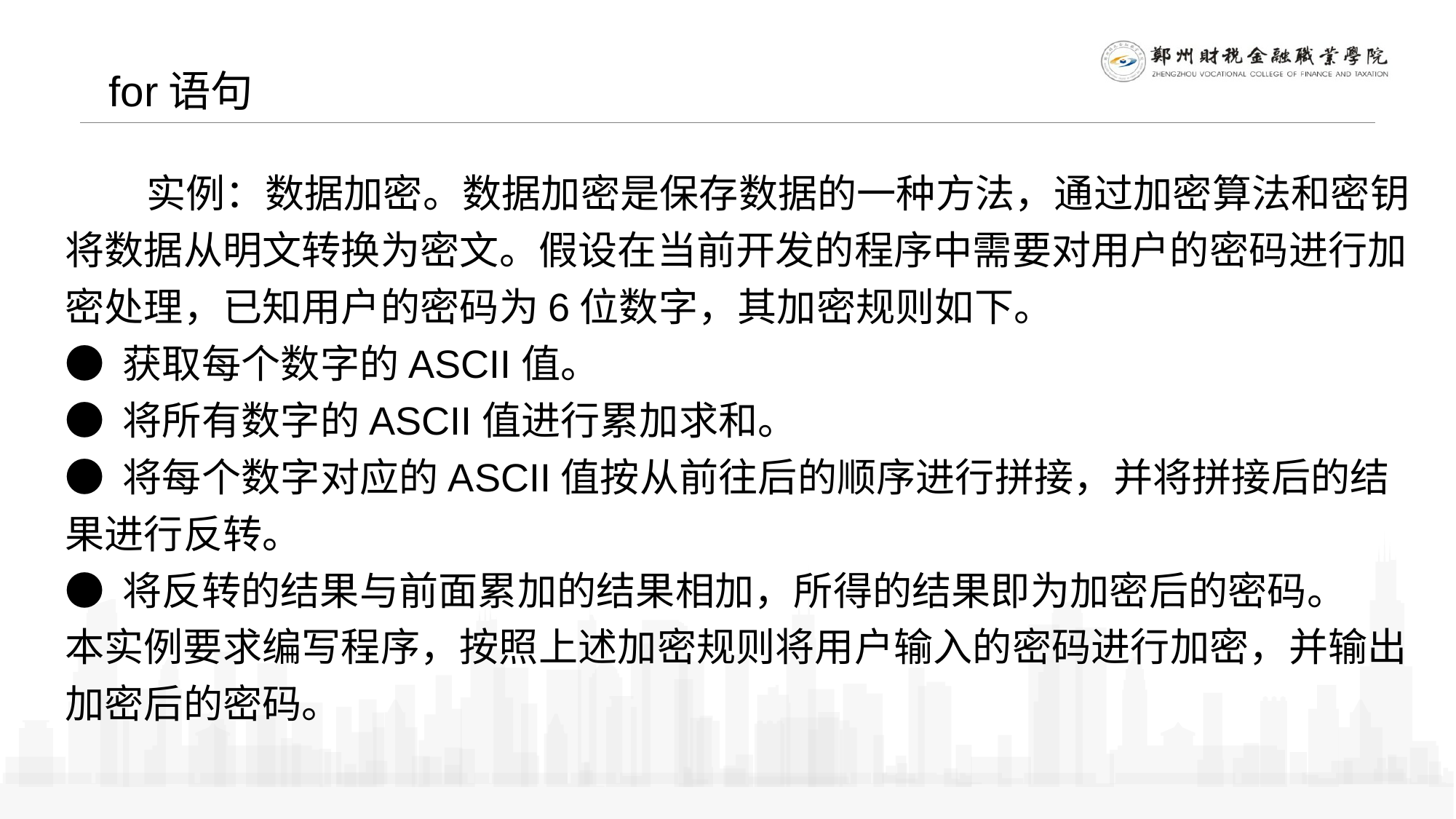

for语句
     实例：数据加密。数据加密是保存数据的一种方法，通过加密算法和密钥将数据从明文转换为密文。假设在当前开发的程序中需要对用户的密码进行加密处理，已知用户的密码为6位数字，其加密规则如下。
● 获取每个数字的ASCII值。
● 将所有数字的ASCII值进行累加求和。
● 将每个数字对应的ASCII值按从前往后的顺序进行拼接，并将拼接后的结果进行反转。
● 将反转的结果与前面累加的结果相加，所得的结果即为加密后的密码。
本实例要求编写程序，按照上述加密规则将用户输入的密码进行加密，并输出加密后的密码。